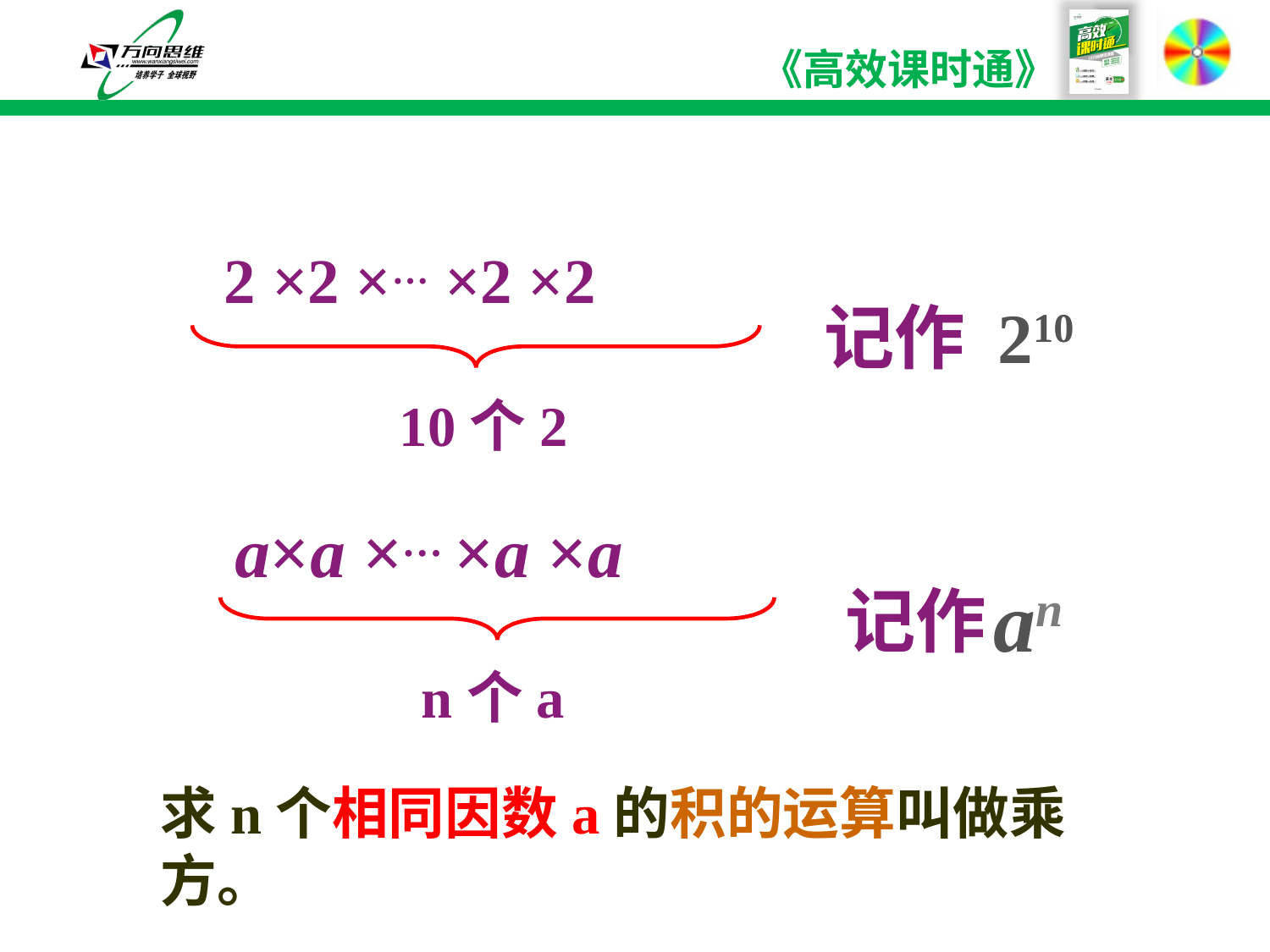

2 ×2 ×… ×2 ×2
10个2
记作 210

a×a ×… ×a ×a
n个a
an
记作
求n个相同因数a的积的运算叫做乘方。